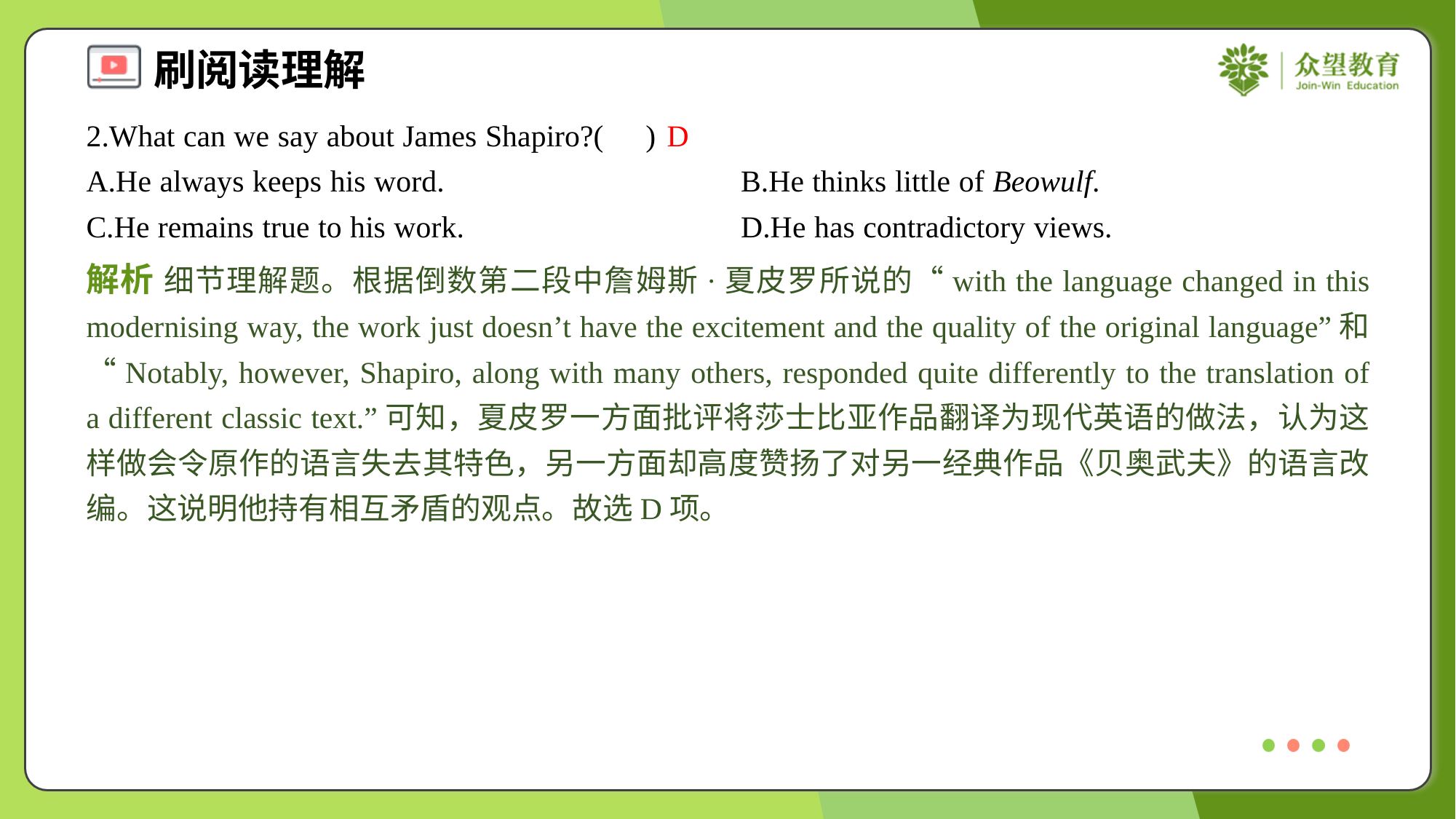

2.What can we say about James Shapiro?(     )
D
A.He always keeps his word.	B.He thinks little of Beowulf.
C.He remains true to his work.	D.He has contradictory views.
解析 细节理解题。根据倒数第二段中詹姆斯·夏皮罗所说的“with the language changed in this modernising way, the work just doesn’t have the excitement and the quality of the original language”和“Notably, however, Shapiro, along with many others, responded quite differently to the translation of a different classic text.”可知，夏皮罗一方面批评将莎士比亚作品翻译为现代英语的做法，认为这样做会令原作的语言失去其特色，另一方面却高度赞扬了对另一经典作品《贝奥武夫》的语言改编。这说明他持有相互矛盾的观点。故选D项。